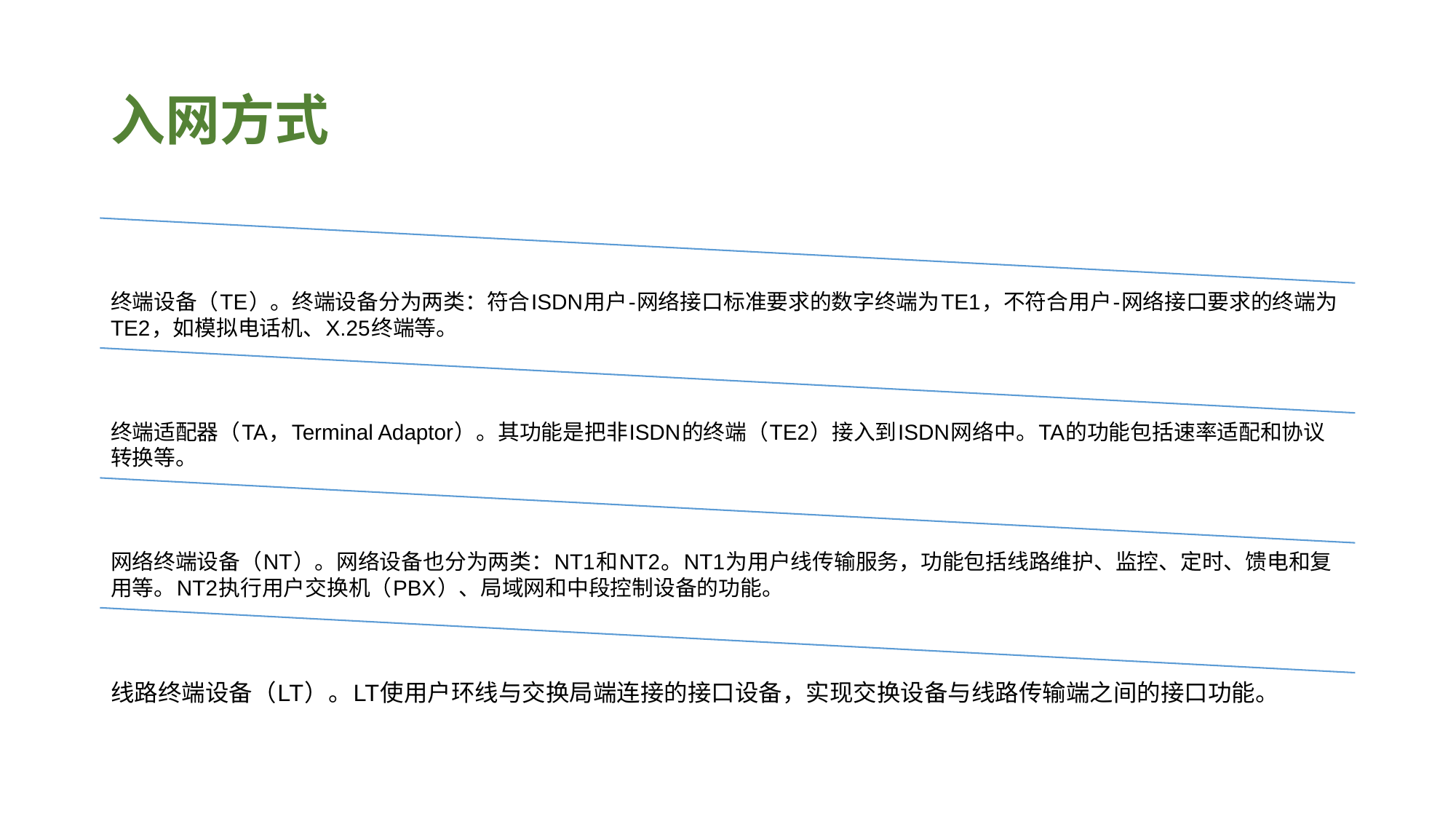

# 入网方式
终端设备（TE）。终端设备分为两类：符合ISDN用户-网络接口标准要求的数字终端为TE1，不符合用户-网络接口要求的终端为TE2，如模拟电话机、X.25终端等。
终端适配器（TA，Terminal Adaptor）。其功能是把非ISDN的终端（TE2）接入到ISDN网络中。TA的功能包括速率适配和协议转换等。
网络终端设备（NT）。网络设备也分为两类：NT1和NT2。NT1为用户线传输服务，功能包括线路维护、监控、定时、馈电和复用等。NT2执行用户交换机（PBX）、局域网和中段控制设备的功能。
线路终端设备（LT）。LT使用户环线与交换局端连接的接口设备，实现交换设备与线路传输端之间的接口功能。